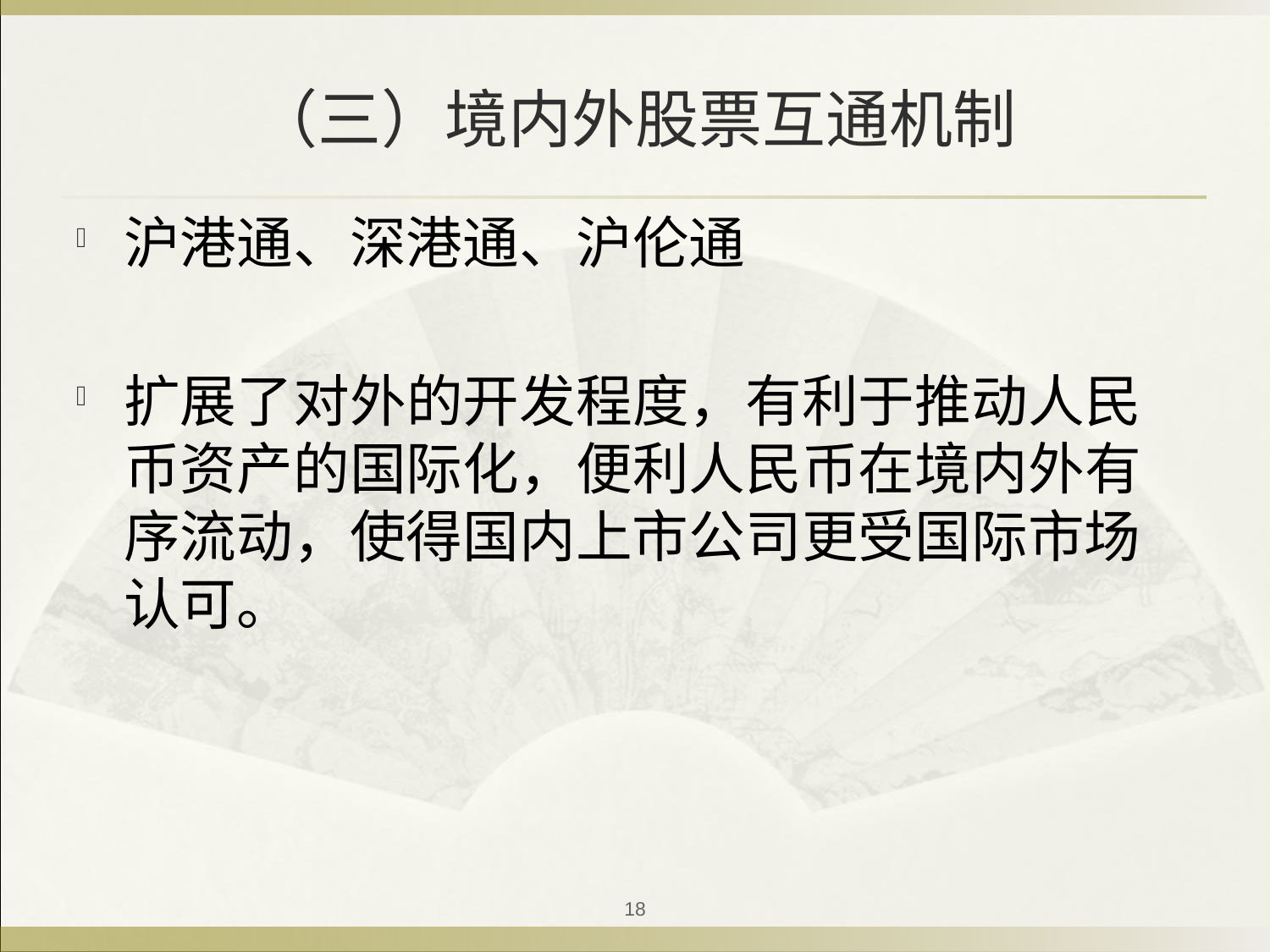

# （三）境内外股票互通机制
沪港通、深港通、沪伦通

扩展了对外的开发程度，有利于推动人民币资产的国际化，便利人民币在境内外有序流动，使得国内上市公司更受国际市场认可。

18